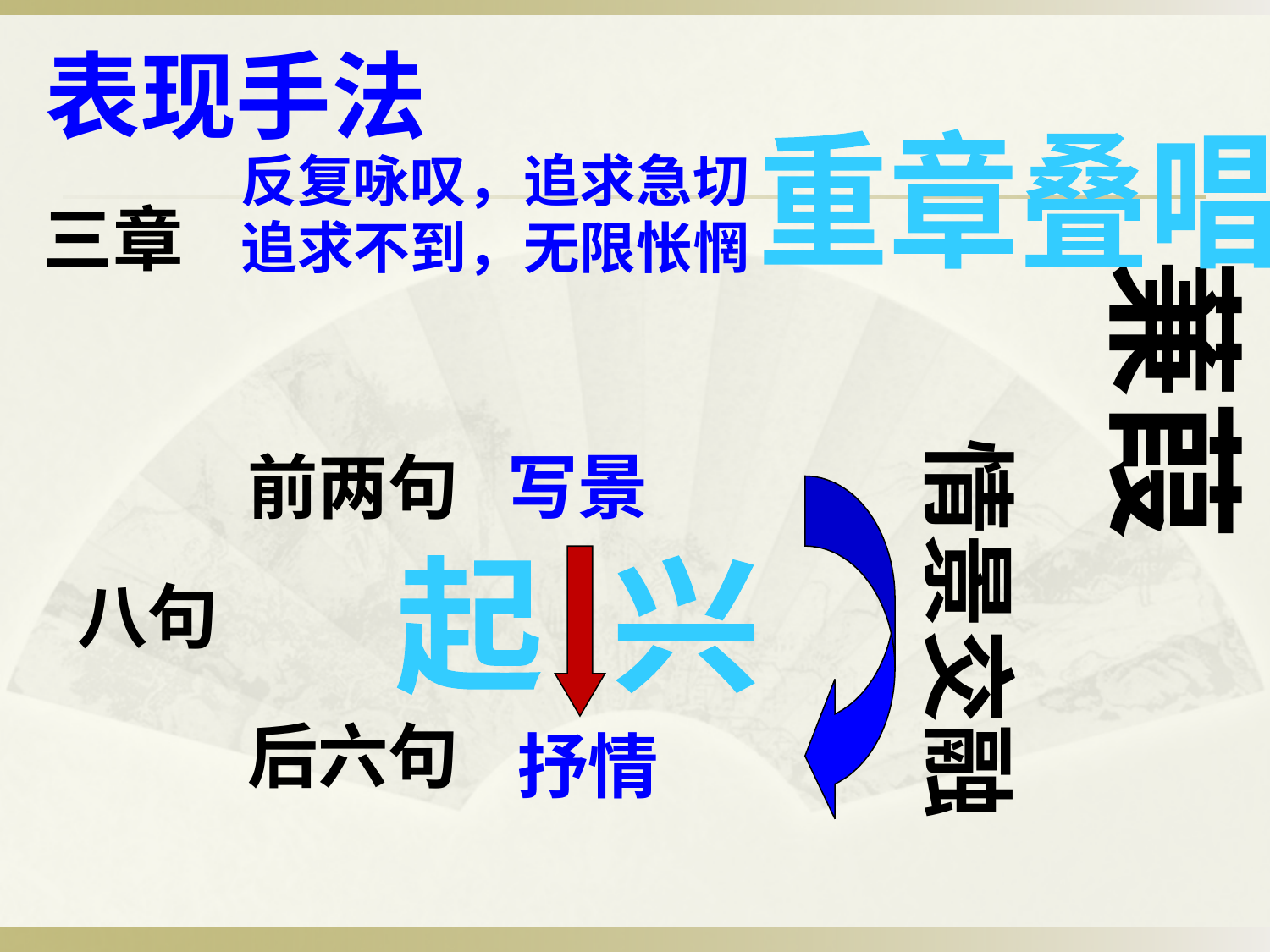

表现手法
重章叠唱
反复咏叹，追求急切
追求不到，无限怅惘
三章
蒹葭
情景交融
前两句
写景

起  兴
八句
后六句
抒情